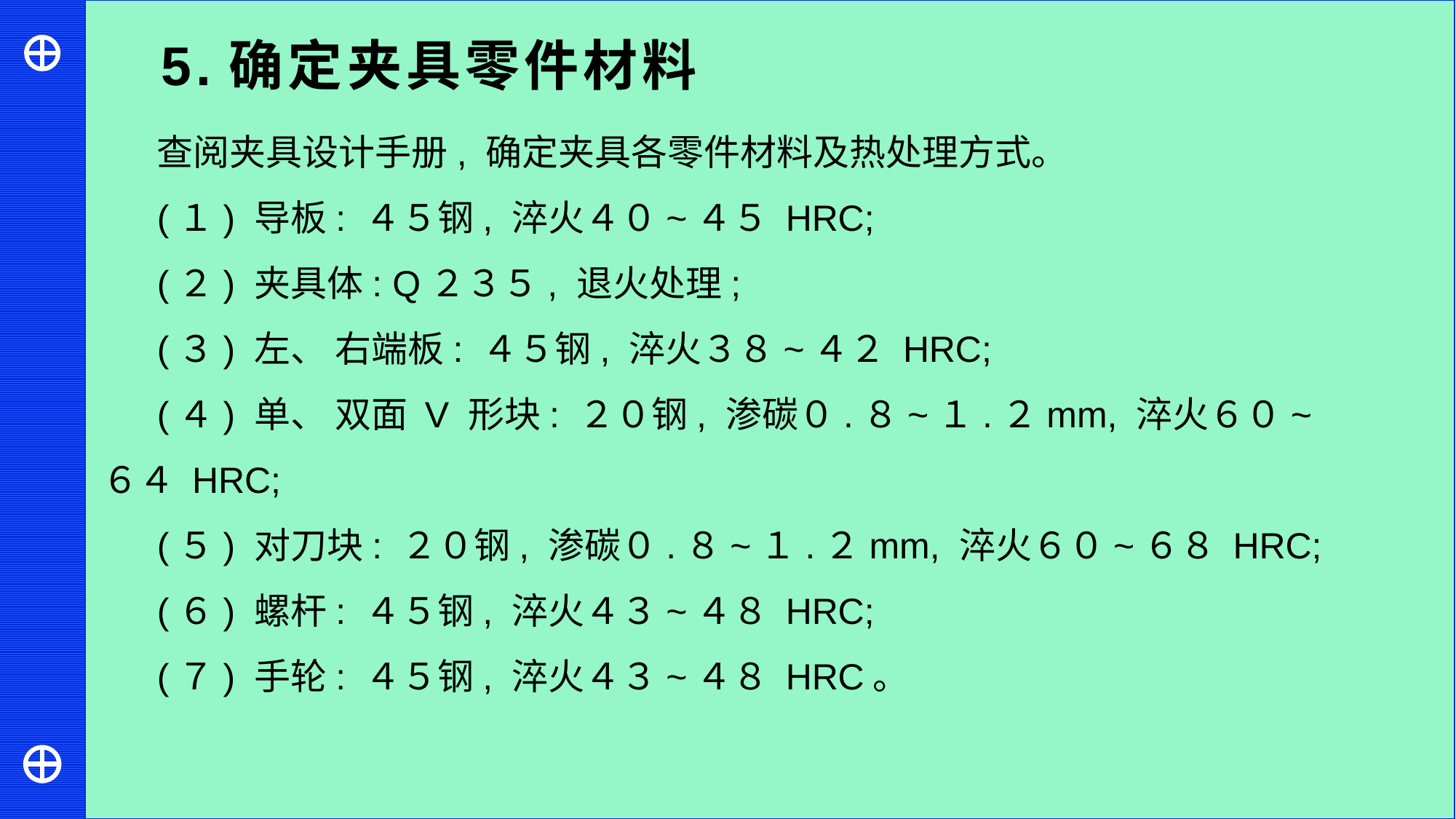

5.确定夹具零件材料
查阅夹具设计手册, 确定夹具各零件材料及热处理方式。
(１) 导板: ４５钢, 淬火４０~４５ HRC;
(２) 夹具体: Q２３５, 退火处理;
(３) 左、 右端板: ４５钢, 淬火３８~４２ HRC;
(４) 单、 双面 V 形块: ２０钢, 渗碳０.８~１.２mm, 淬火６０~６４ HRC;
(５) 对刀块: ２０钢, 渗碳０.８~１.２mm, 淬火６０~６８ HRC;
(６) 螺杆: ４５钢, 淬火４３~４８ HRC;
(７) 手轮: ４５钢, 淬火４３~４８ HRC。